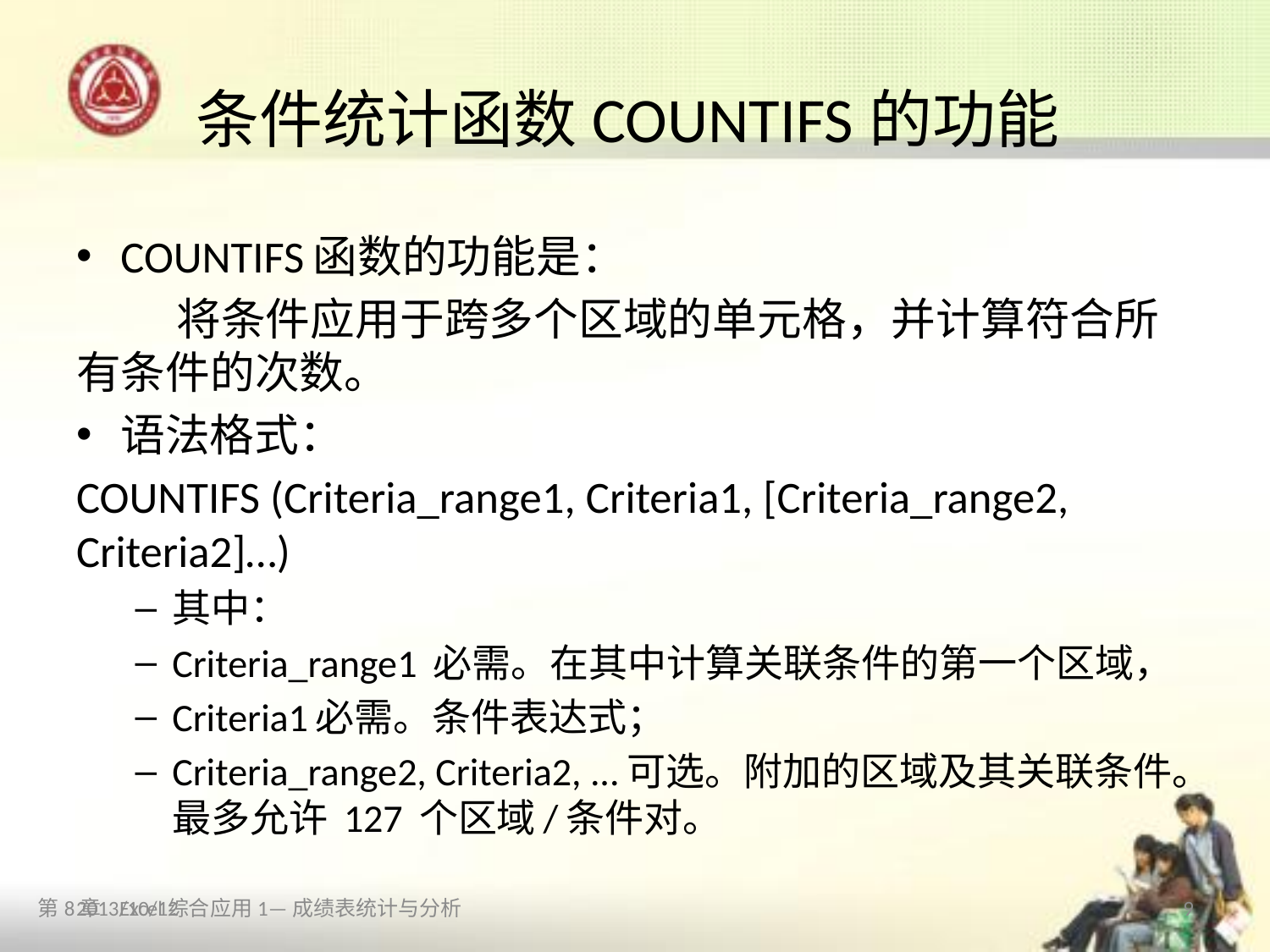

# 条件统计函数COUNTIFS的功能
COUNTIFS函数的功能是：
	将条件应用于跨多个区域的单元格，并计算符合所有条件的次数。
语法格式：
COUNTIFS (Criteria_range1, Criteria1, [Criteria_range2, Criteria2]…)
其中：
Criteria_range1 必需。在其中计算关联条件的第一个区域，
Criteria1必需。条件表达式；
Criteria_range2, Criteria2, ...可选。附加的区域及其关联条件。最多允许 127 个区域/条件对。
第8章  Excel综合应用1—成绩表统计与分析
9
2013/10/12